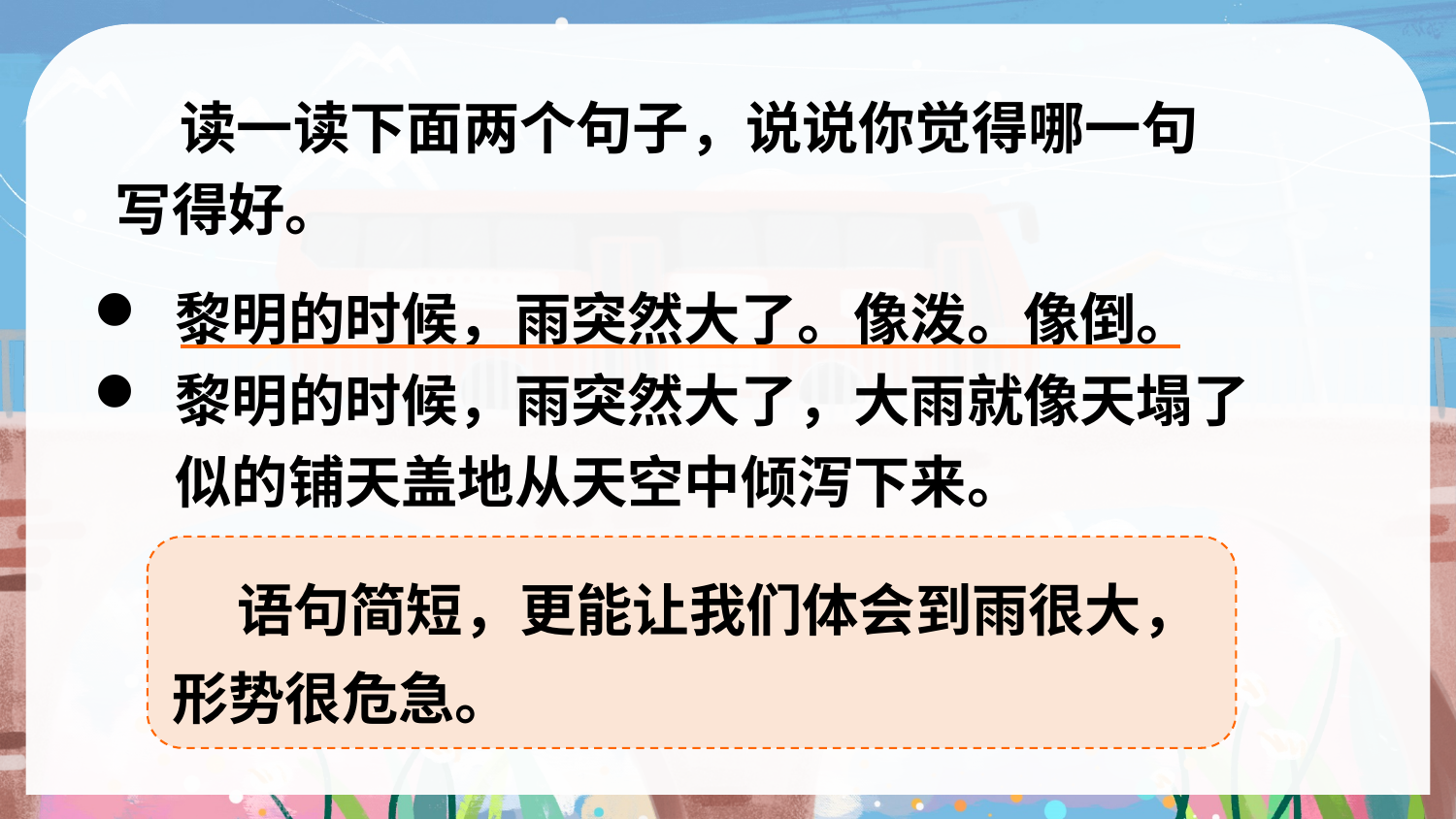

读一读下面两个句子，说说你觉得哪一句写得好。
黎明的时候，雨突然大了。像泼。像倒。
黎明的时候，雨突然大了，大雨就像天塌了似的铺天盖地从天空中倾泻下来。
    语句简短，更能让我们体会到雨很大，形势很危急。